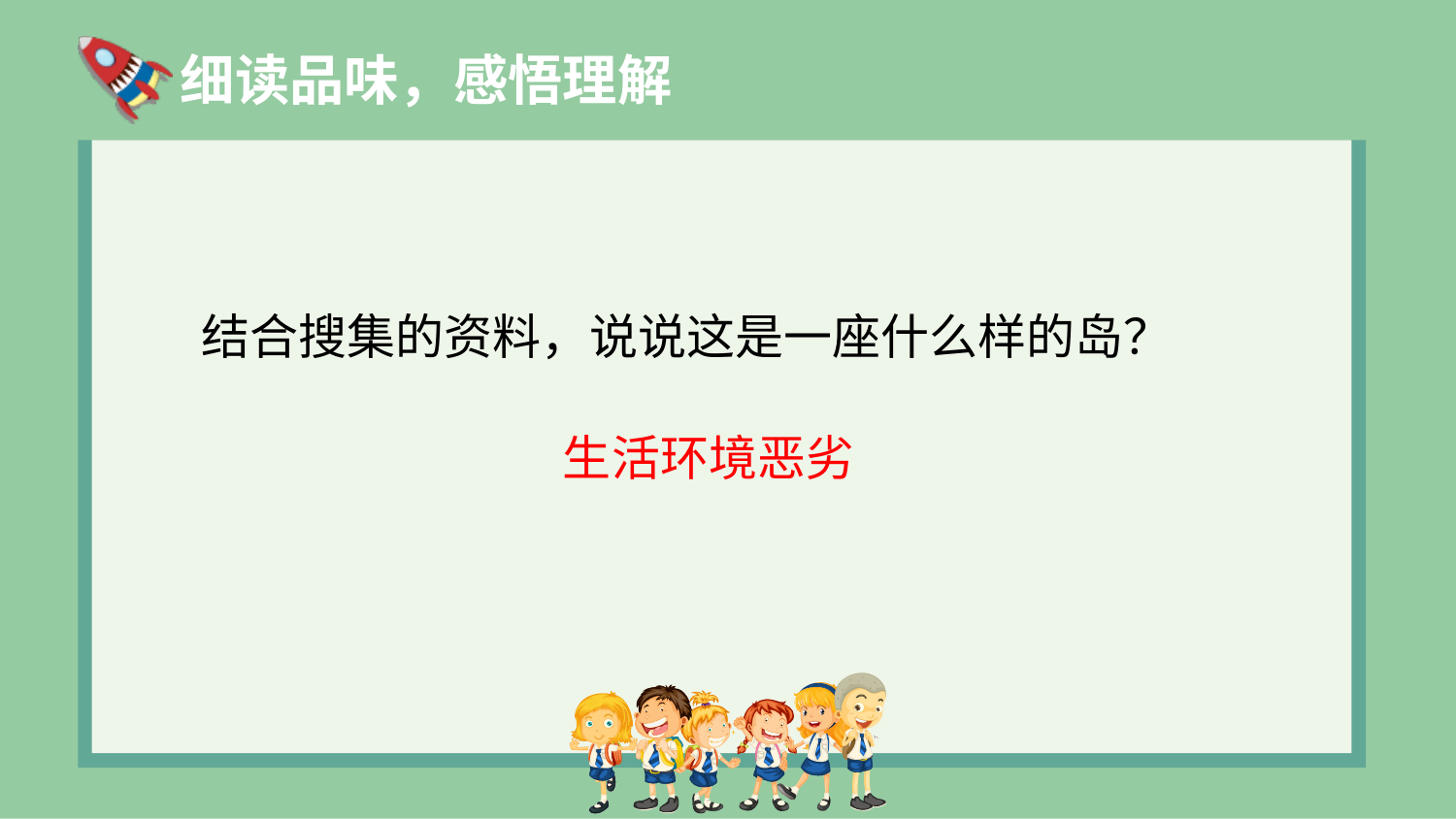

细读品味，感悟理解
    结合搜集的资料，说说这是一座什么样的岛？
生活环境恶劣